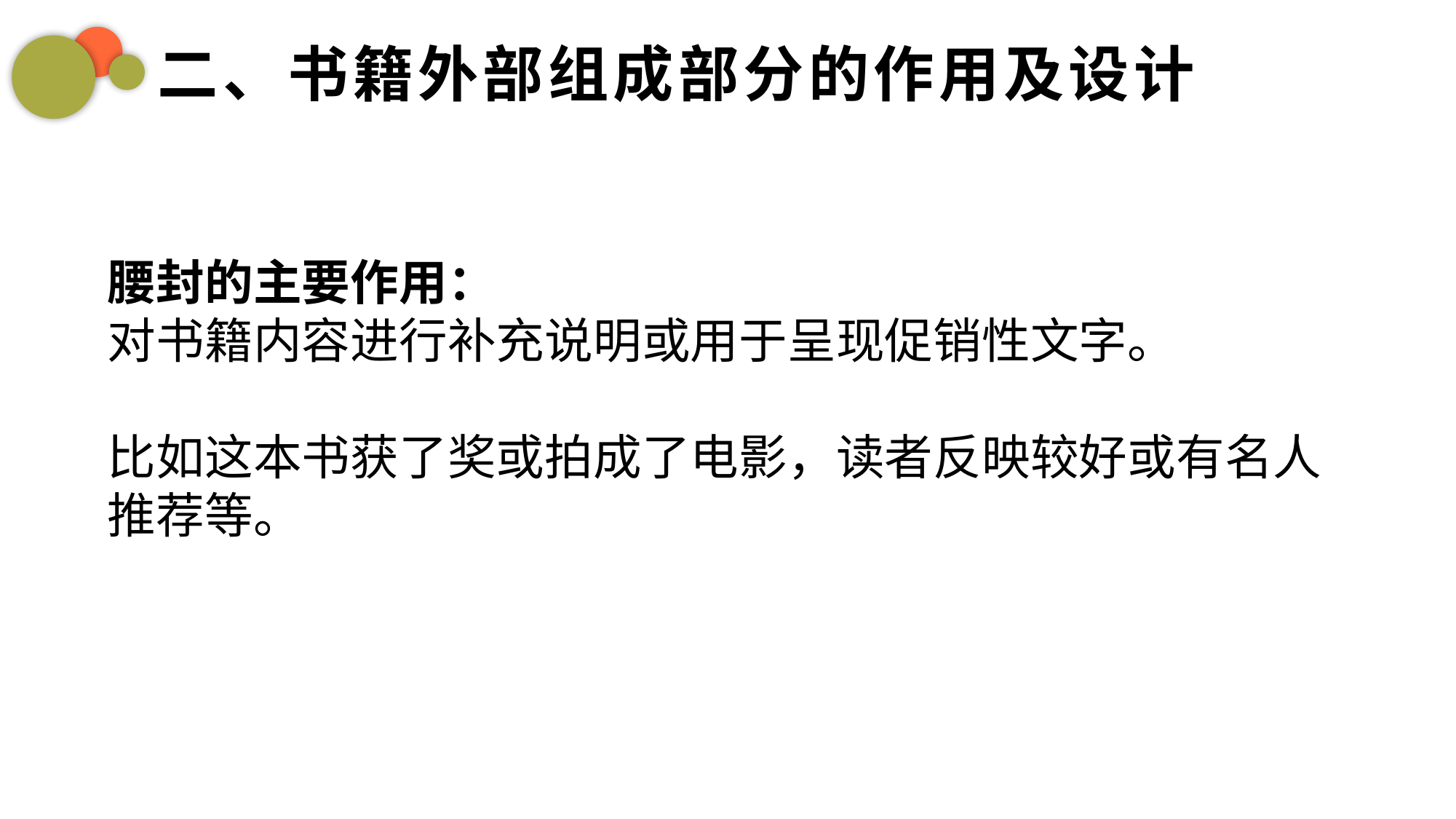

二、书籍外部组成部分的作用及设计
腰封的主要作用：
对书籍内容进行补充说明或用于呈现促销性文字。
比如这本书获了奖或拍成了电影，读者反映较好或有名人推荐等。